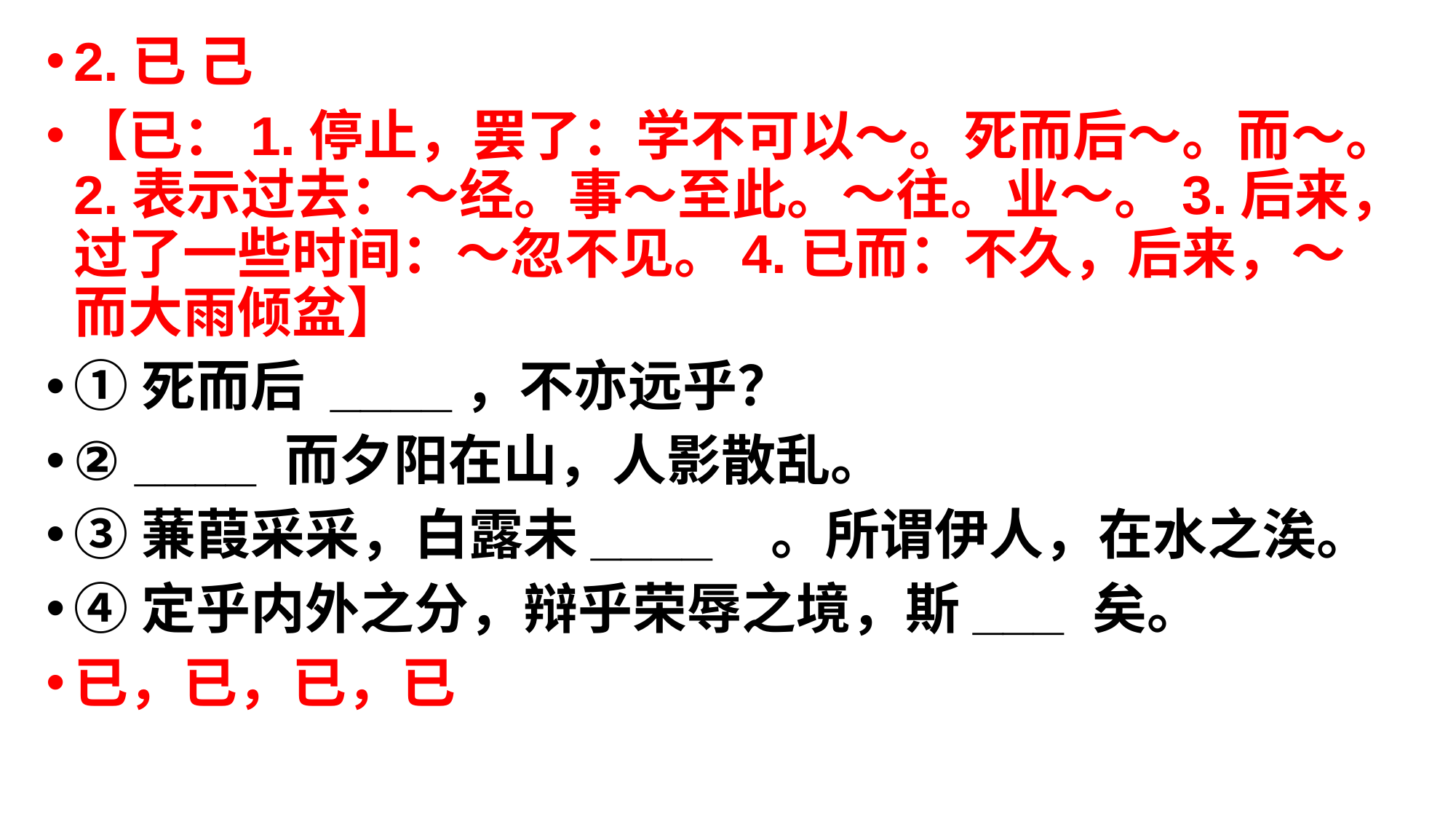

2.已 己
【已：1.停止，罢了：学不可以～。死而后～。而～。2.表示过去：～经。事～至此。～往。业～。3.后来，过了一些时间：～忽不见。4.已而：不久，后来，～而大雨倾盆】
①死而后 ____，不亦远乎？
② ____ 而夕阳在山，人影散乱。
③蒹葭采采，白露未____   。所谓伊人，在水之涘。
④定乎内外之分，辩乎荣辱之境，斯___ 矣。
已，已，已，已